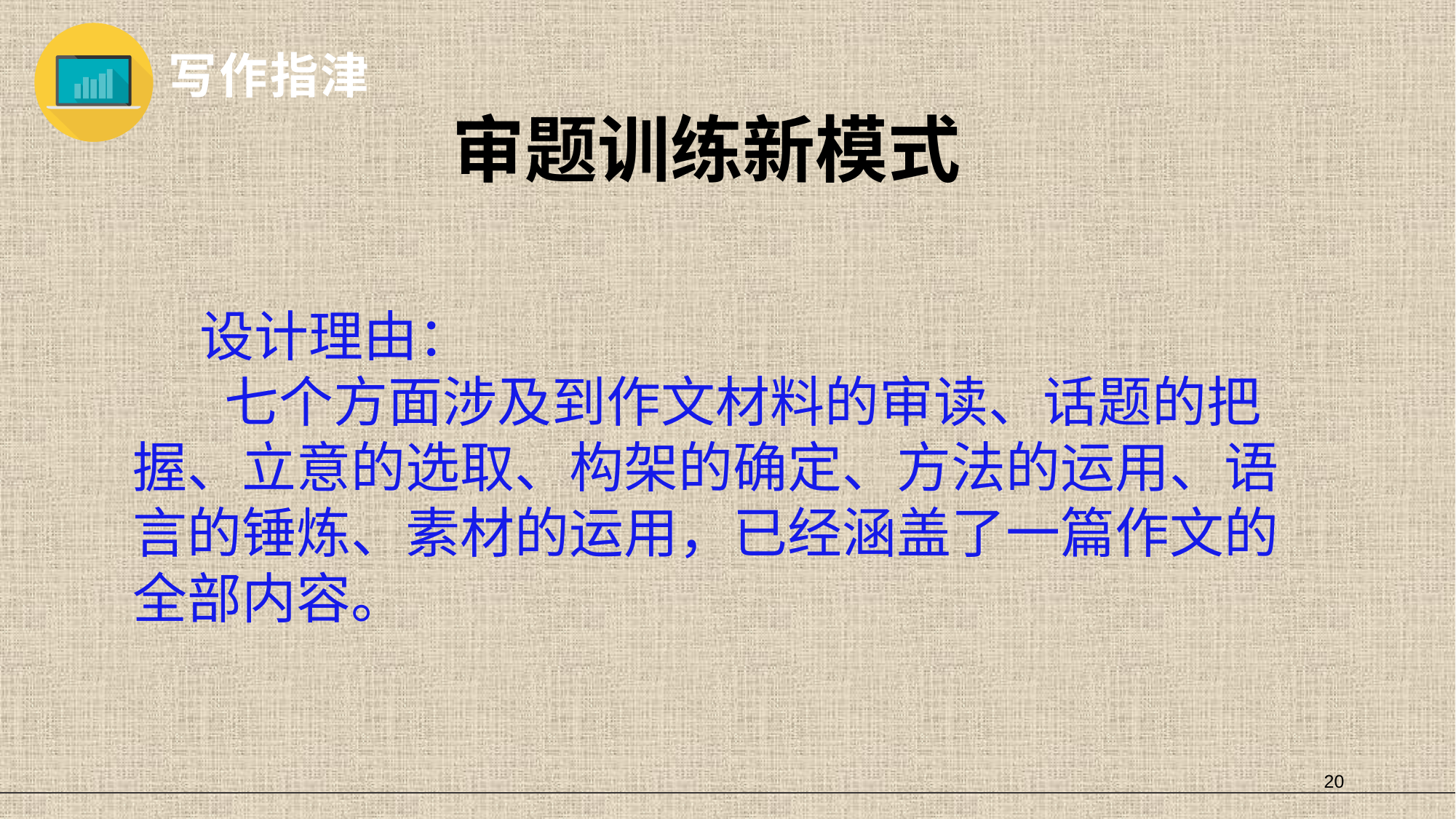

写作指津
审题训练新模式
设计理由：
 七个方面涉及到作文材料的审读、话题的把握、立意的选取、构架的确定、方法的运用、语言的锤炼、素材的运用，已经涵盖了一篇作文的全部内容。

20